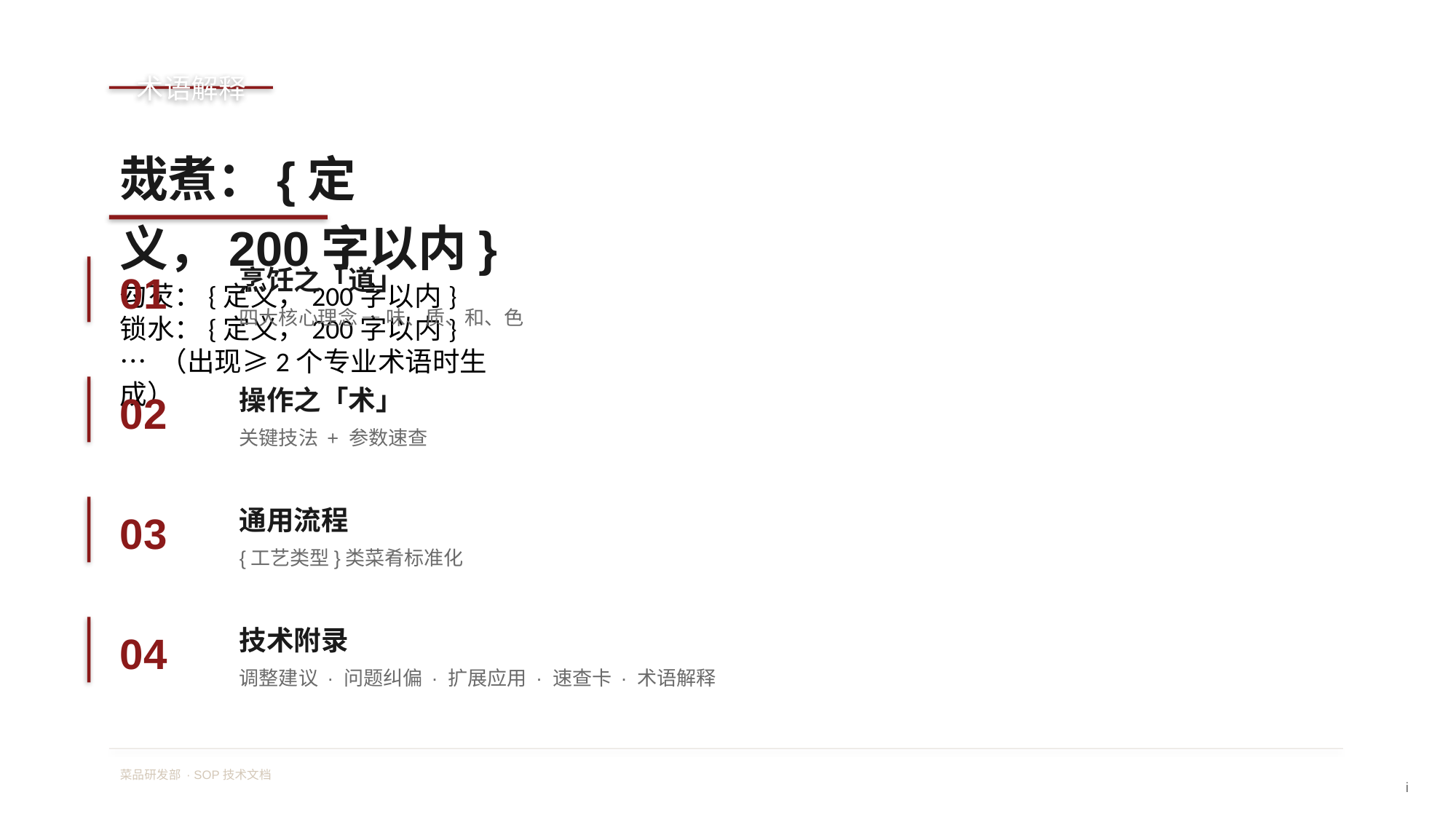

术语解释
烖煮：{定义，200字以内}
勾芡：{定义，200字以内}
锁水：{定义，200字以内}
… （出现≥2个专业术语时生成）

01
烹饪之「道」

四大核心理念 — 味、质、和、色
02
操作之「术」

关键技法 + 参数速查
03
通用流程

{工艺类型}类菜肴标准化
04
技术附录

调整建议 · 问题纠偏 · 扩展应用 · 速查卡 · 术语解释

菜品研发部 · SOP技术文档
i